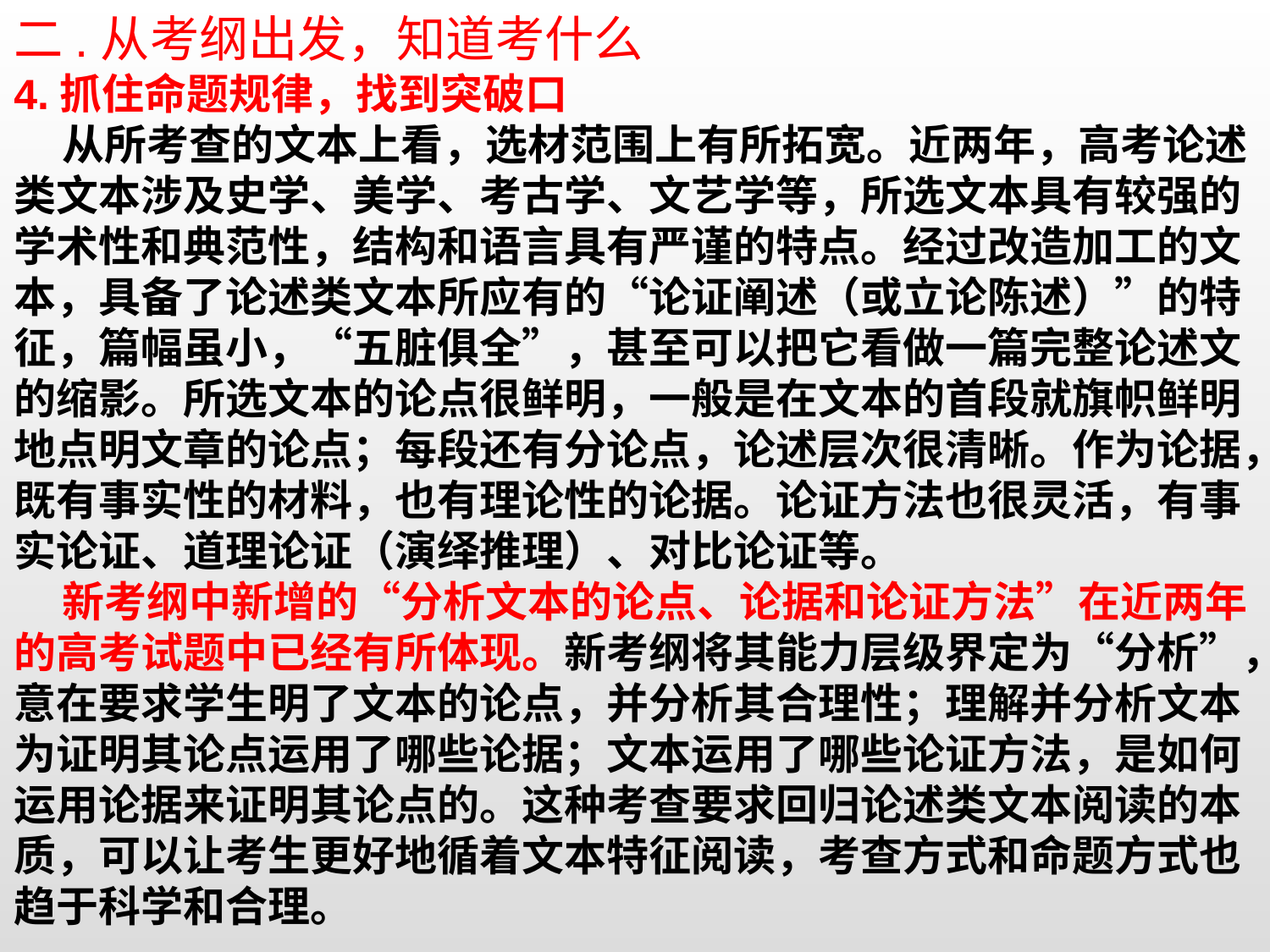

二.从考纲出发，知道考什么
4.抓住命题规律，找到突破口
    从所考查的文本上看，选材范围上有所拓宽。近两年，高考论述类文本涉及史学、美学、考古学、文艺学等，所选文本具有较强的学术性和典范性，结构和语言具有严谨的特点。经过改造加工的文本，具备了论述类文本所应有的“论证阐述（或立论陈述）”的特征，篇幅虽小，“五脏俱全”，甚至可以把它看做一篇完整论述文的缩影。所选文本的论点很鲜明，一般是在文本的首段就旗帜鲜明地点明文章的论点；每段还有分论点，论述层次很清晰。作为论据，既有事实性的材料，也有理论性的论据。论证方法也很灵活，有事实论证、道理论证（演绎推理）、对比论证等。
    新考纲中新增的“分析文本的论点、论据和论证方法”在近两年的高考试题中已经有所体现。新考纲将其能力层级界定为“分析”，意在要求学生明了文本的论点，并分析其合理性；理解并分析文本为证明其论点运用了哪些论据；文本运用了哪些论证方法，是如何运用论据来证明其论点的。这种考查要求回归论述类文本阅读的本质，可以让考生更好地循着文本特征阅读，考查方式和命题方式也趋于科学和合理。